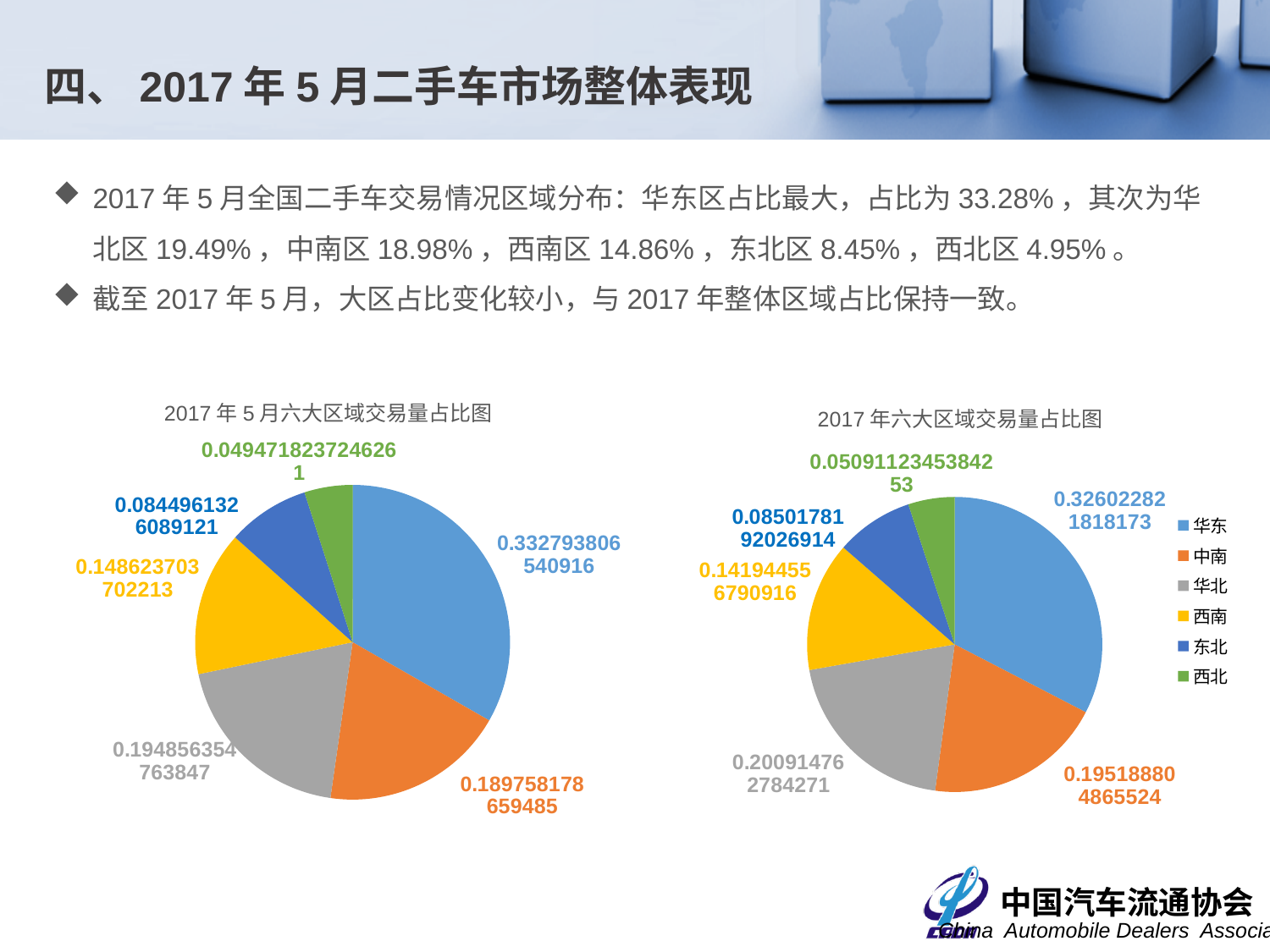

四、2017年5月二手车市场整体表现
2017年5月全国二手车交易情况区域分布：华东区占比最大，占比为33.28%，其次为华北区19.49%，中南区18.98%，西南区14.86%，东北区8.45%，西北区4.95%。
截至2017年5月，大区占比变化较小，与2017年整体区域占比保持一致。

### Chart

| Category | 交易占比 |
|---|---|
| 华东 | 0.332793806540916 |
| 中南 | 0.189758178659485 |
| 华北 | 0.194856354763847 |
| 西南 | 0.148623703702213 |
| 东北 | 0.0844961326089121 |
| 西北 | 0.0494718237246261 |

### Chart: 2017年六大区域交易量占比图

| Category |  |
|---|---|
| 华东 | 0.326022821818173 |
| 中南 | 0.195188804865524 |
| 华北 | 0.200914762784271 |
| 西南 | 0.141944556790916 |
| 东北 | 0.0850178192026914 |
| 西北 | 0.0509112345384253 |
2017年5月六大区域交易量占比图